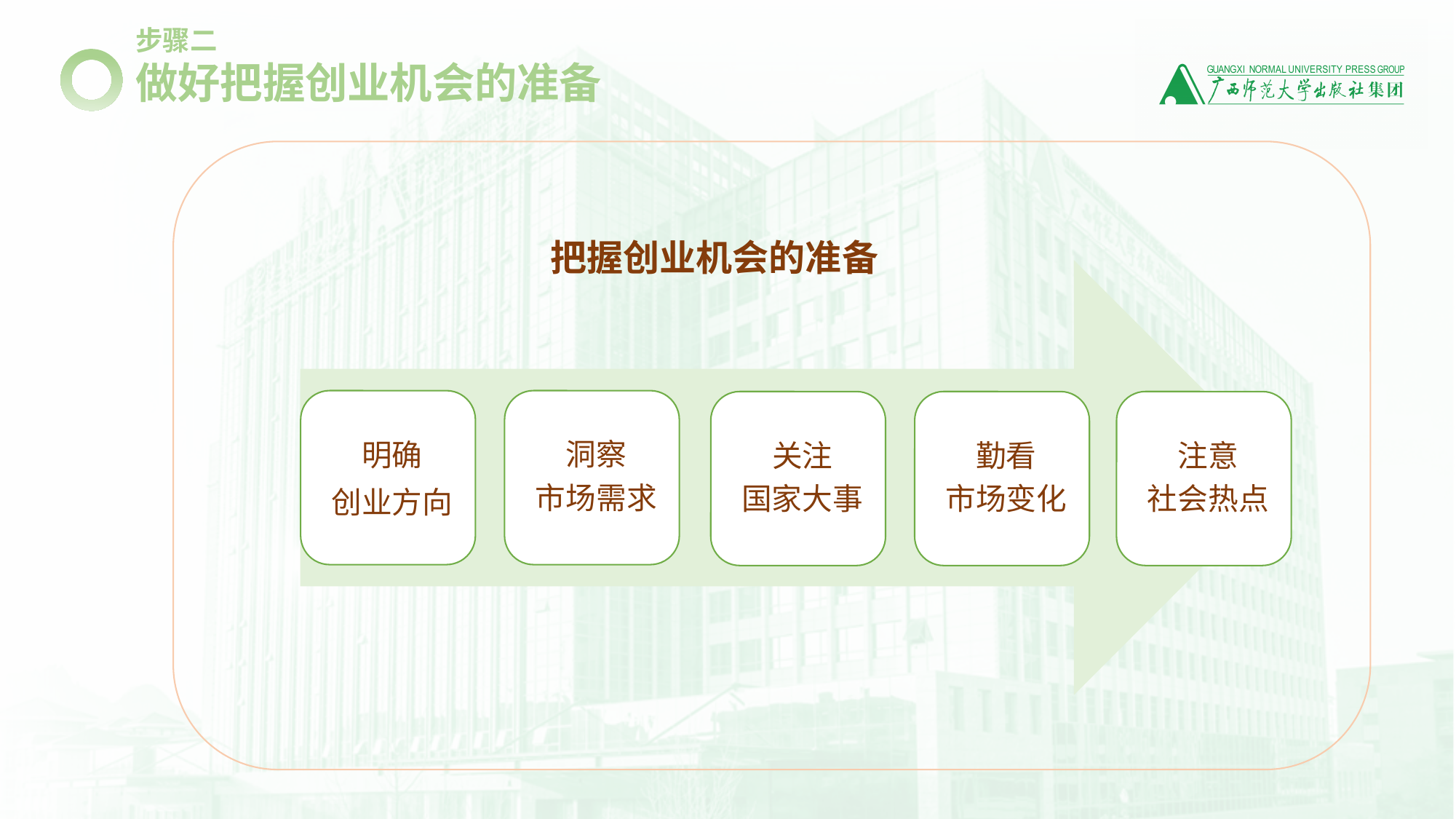

步骤二
做好把握创业机会的准备

把握创业机会的准备
明确
创业方向
洞察
市场需求
关注
国家大事
勤看
市场变化
注意
社会热点